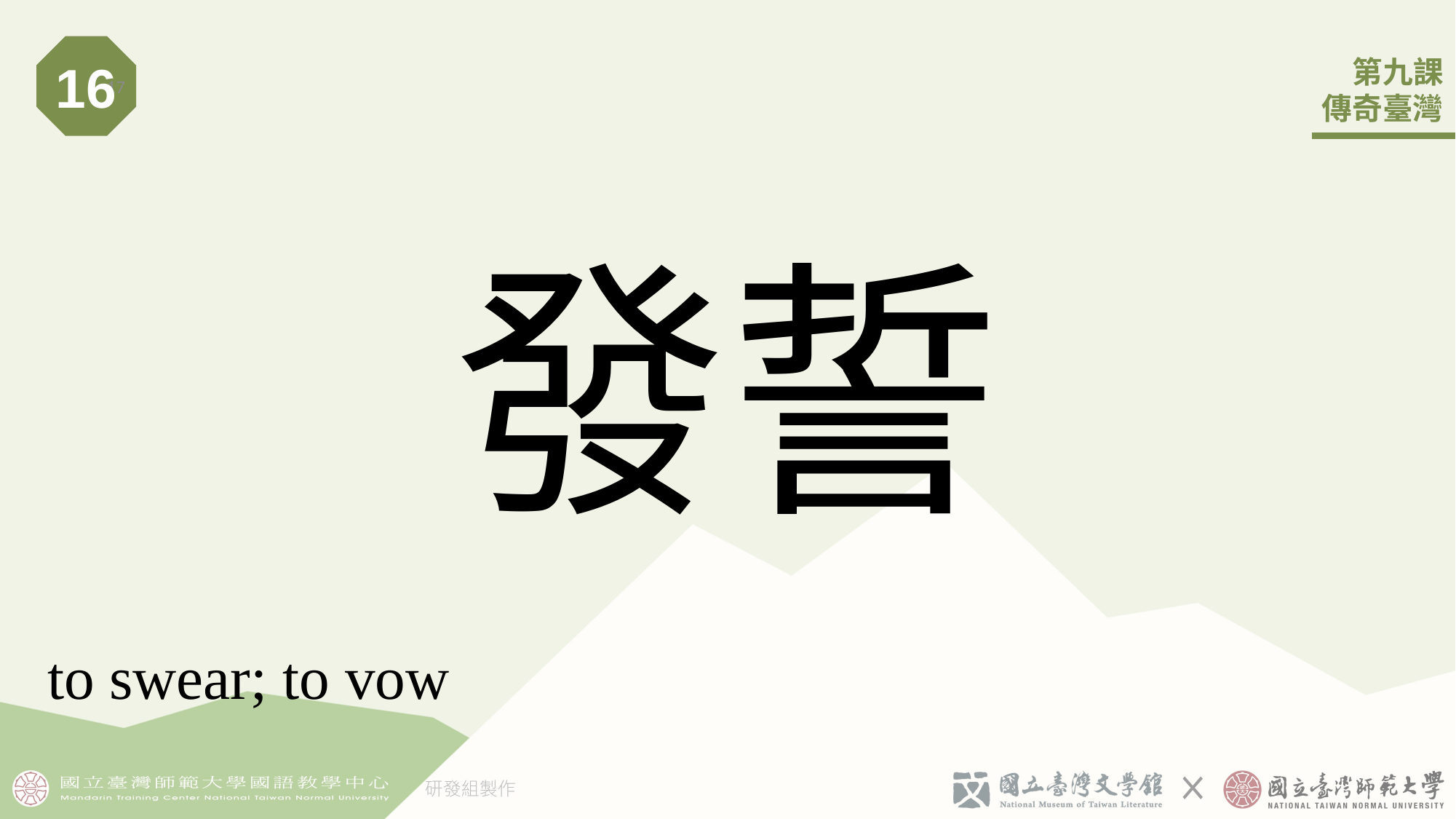

16
17
# 發誓
to swear; to vow